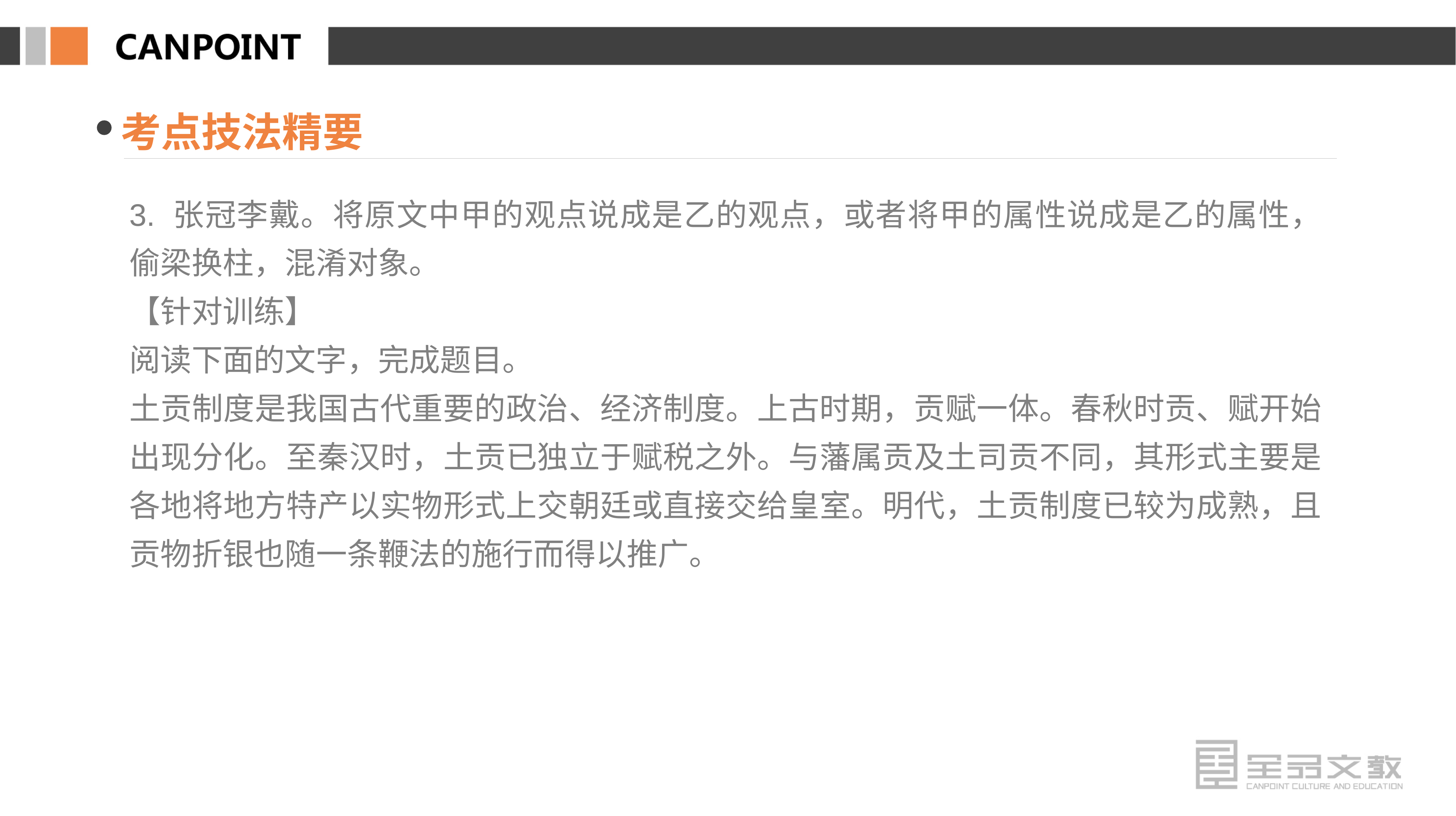

考点技法精要

3. 张冠李戴。将原文中甲的观点说成是乙的观点，或者将甲的属性说成是乙的属性，偷梁换柱，混淆对象。
【针对训练】
阅读下面的文字，完成题目。
土贡制度是我国古代重要的政治、经济制度。上古时期，贡赋一体。春秋时贡、赋开始出现分化。至秦汉时，土贡已独立于赋税之外。与藩属贡及土司贡不同，其形式主要是各地将地方特产以实物形式上交朝廷或直接交给皇室。明代，土贡制度已较为成熟，且贡物折银也随一条鞭法的施行而得以推广。